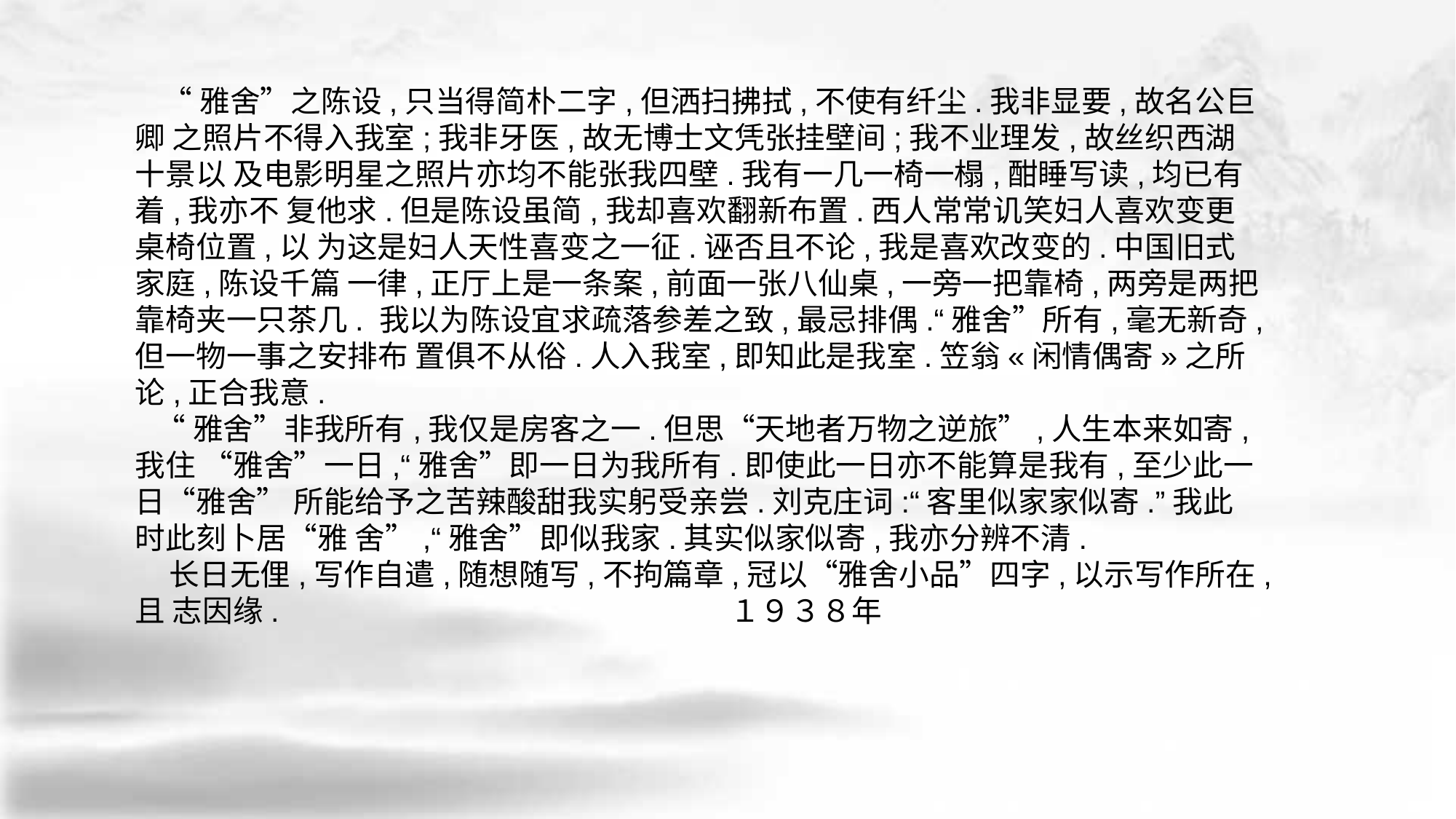

“雅舍”之陈设,只当得简朴二字,但洒扫拂拭,不使有纤尘.我非显要,故名公巨卿 之照片不得入我室;我非牙医,故无博士文凭张挂壁间;我不业理发,故丝织西湖十景以 及电影明星之照片亦均不能张我四壁.我有一几一椅一榻,酣睡写读,均已有着,我亦不 复他求.但是陈设虽简,我却喜欢翻新布置.西人常常讥笑妇人喜欢变更桌椅位置,以 为这是妇人天性喜变之一征.诬否且不论,我是喜欢改变的.中国旧式家庭,陈设千篇 一律,正厅上是一条案,前面一张八仙桌,一旁一把靠椅,两旁是两把靠椅夹一只茶几. 我以为陈设宜求疏落参差之致,最忌排偶.“雅舍”所有,毫无新奇,但一物一事之安排布 置俱不从俗.人入我室,即知此是我室.笠翁«闲情偶寄»之所论,正合我意.
   “雅舍”非我所有,我仅是房客之一.但思“天地者万物之逆旅”,人生本来如寄,我住 “雅舍”一日,“雅舍”即一日为我所有.即使此一日亦不能算是我有,至少此一日“雅舍” 所能给予之苦辣酸甜我实躬受亲尝.刘克庄词:“客里似家家似寄.”我此时此刻卜居“雅 舍”,“雅舍”即似我家.其实似家似寄,我亦分辨不清.
    长日无俚,写作自遣,随想随写,不拘篇章,冠以“雅舍小品”四字,以示写作所在,且 志因缘.                                                     １９３８年